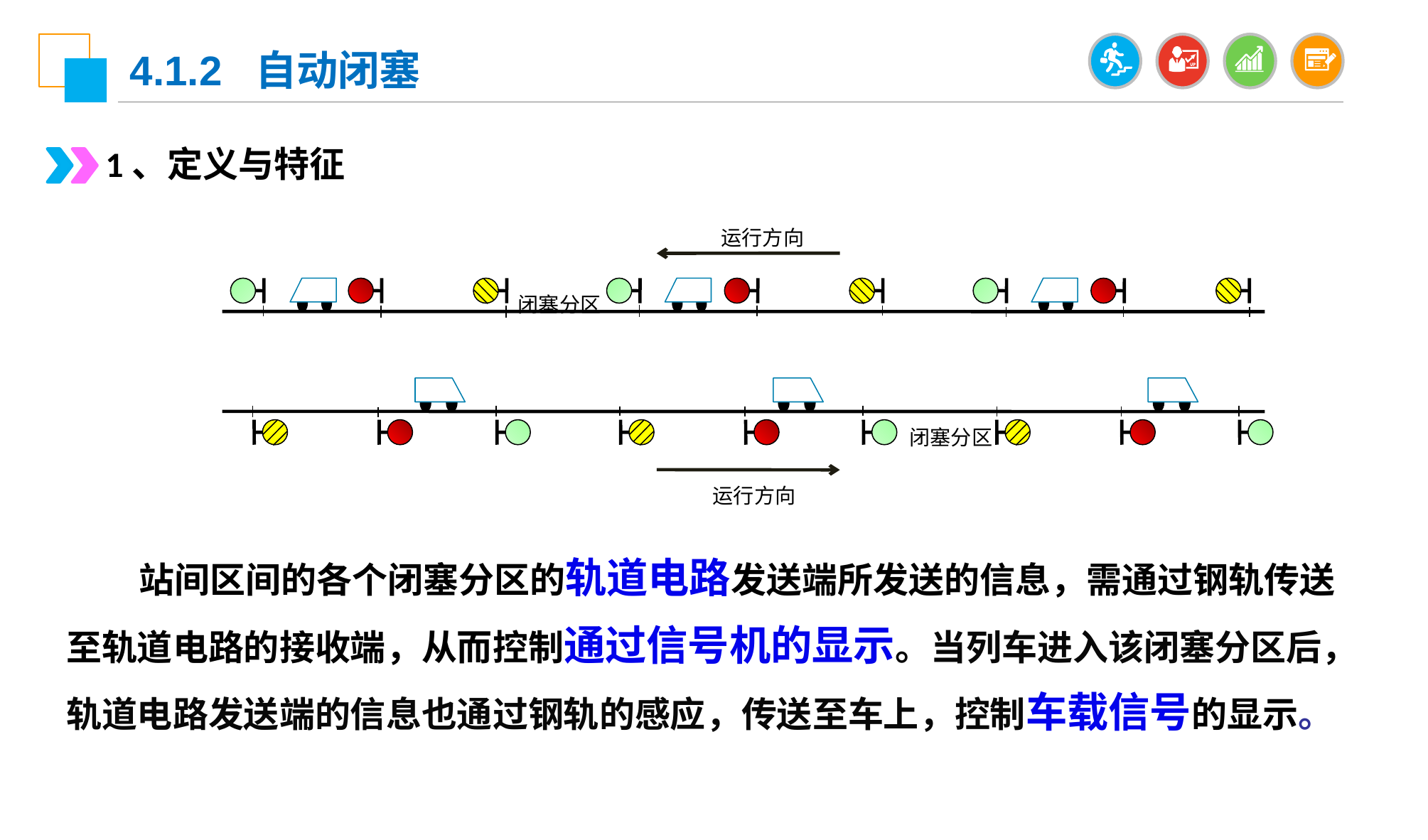

4.1.2  自动闭塞
1、定义与特征

 运行方向
 闭塞分区

 闭塞分区

 运行方向
        站间区间的各个闭塞分区的轨道电路发送端所发送的信息，需通过钢轨传送至轨道电路的接收端，从而控制通过信号机的显示。当列车进入该闭塞分区后，轨道电路发送端的信息也通过钢轨的感应，传送至车上，控制车载信号的显示。